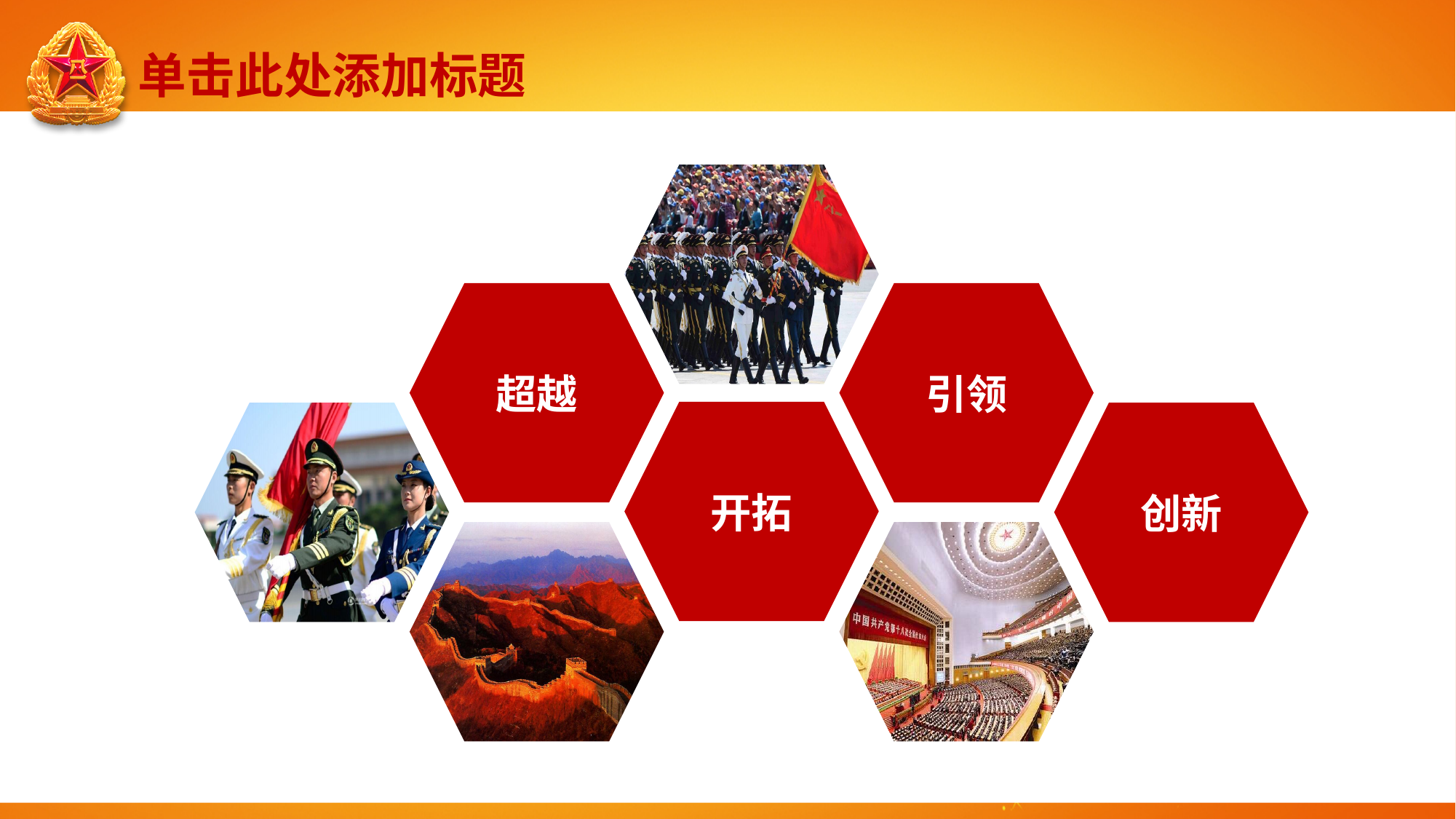

延迟符
# 单击此处添加标题

超越
引领
开拓

创新